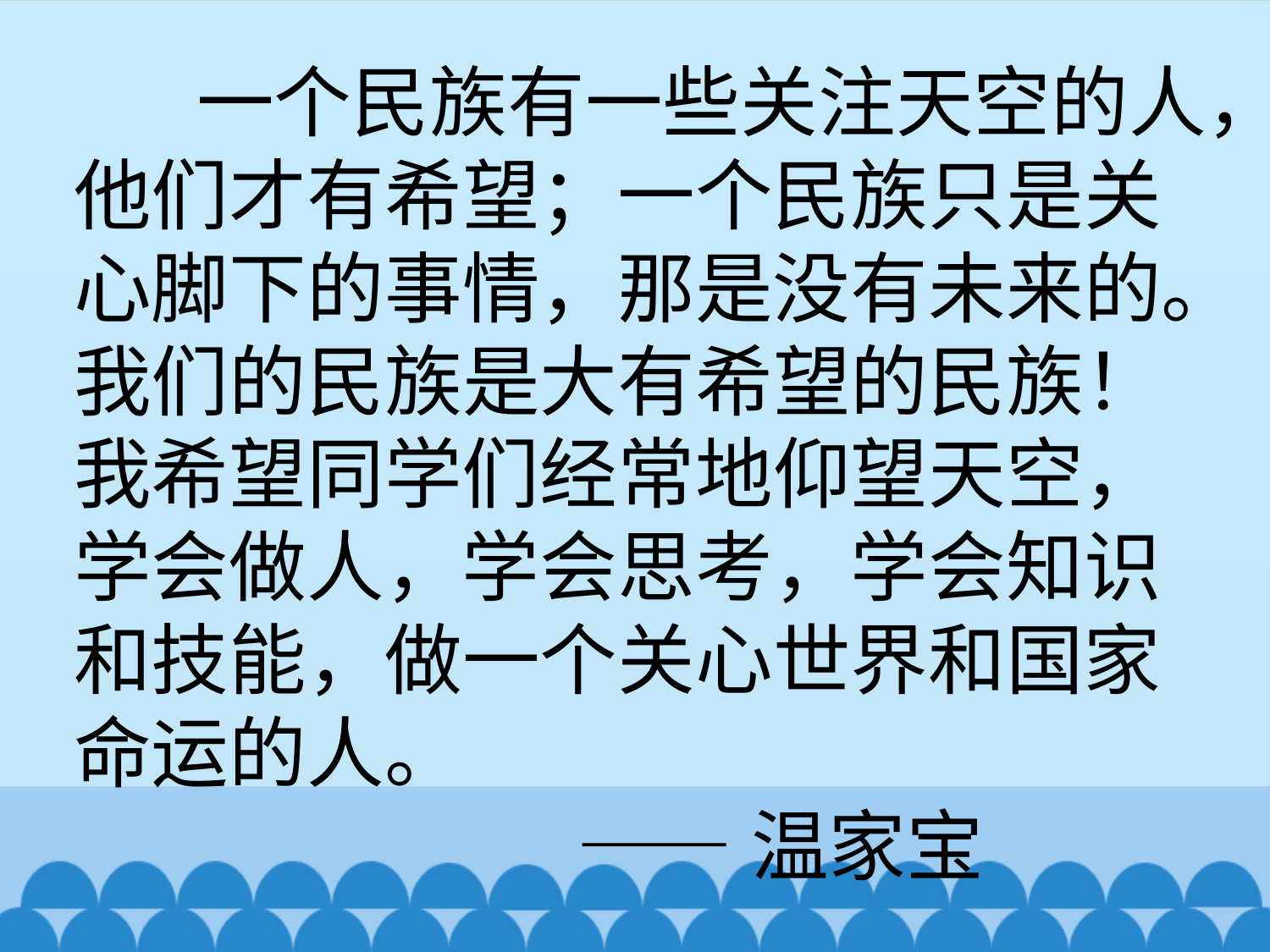

一个民族有一些关注天空的人，他们才有希望；一个民族只是关心脚下的事情，那是没有未来的。我们的民族是大有希望的民族！我希望同学们经常地仰望天空，学会做人，学会思考，学会知识和技能，做一个关心世界和国家命运的人。
                             ——温家宝